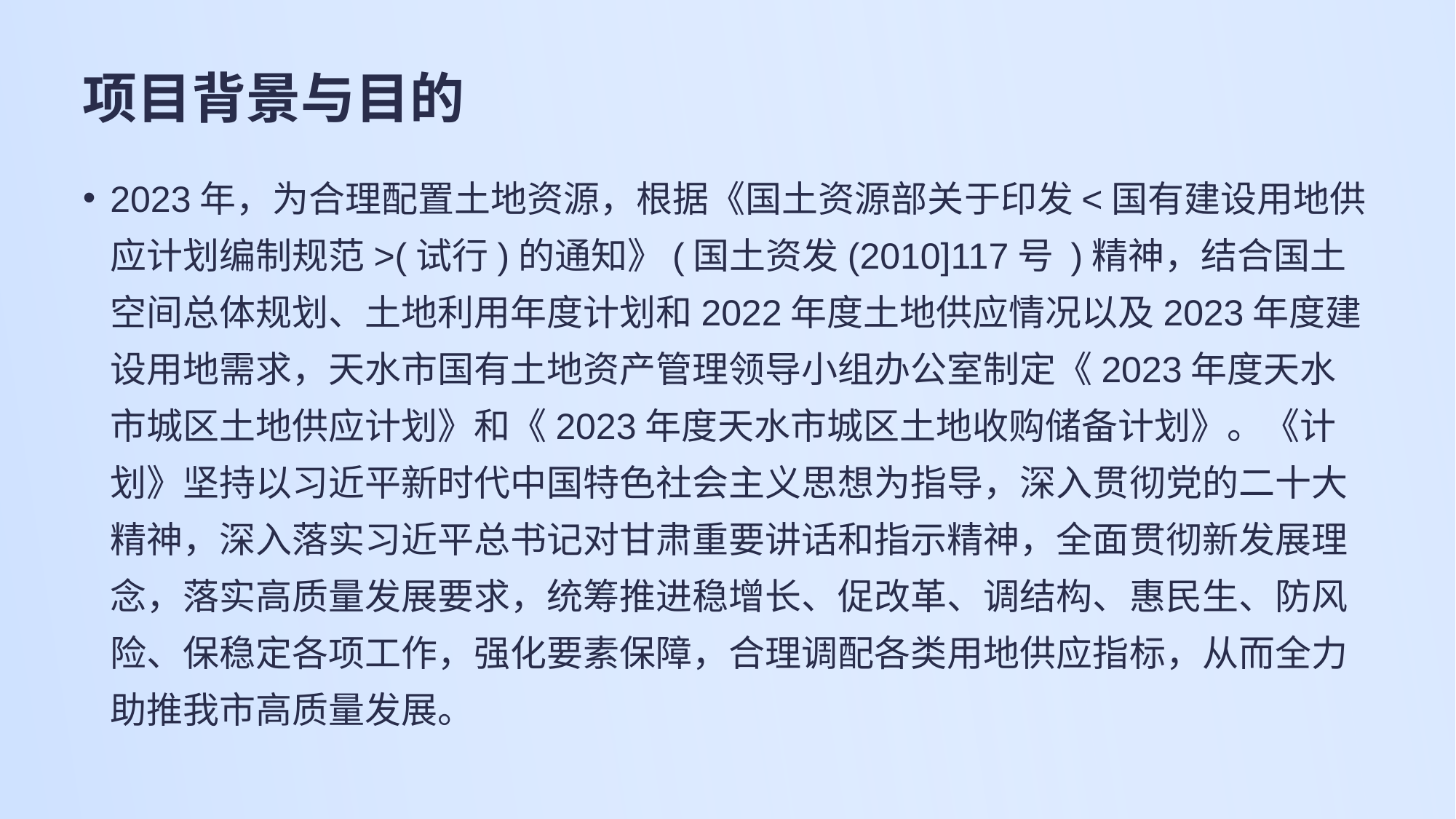

# 项目背景与目的
2023年，为合理配置土地资源，根据《国土资源部关于印发<国有建设用地供应计划编制规范>(试行)的通知》(国土资发(2010]117号 )精神，结合国土空间总体规划、土地利用年度计划和2022年度土地供应情况以及2023年度建设用地需求，天水市国有土地资产管理领导小组办公室制定《2023年度天水市城区土地供应计划》和《2023年度天水市城区土地收购储备计划》。《计划》坚持以习近平新时代中国特色社会主义思想为指导，深入贯彻党的二十大精神，深入落实习近平总书记对甘肃重要讲话和指示精神，全面贯彻新发展理念，落实高质量发展要求，统筹推进稳增长、促改革、调结构、惠民生、防风险、保稳定各项工作，强化要素保障，合理调配各类用地供应指标，从而全力助推我市高质量发展。